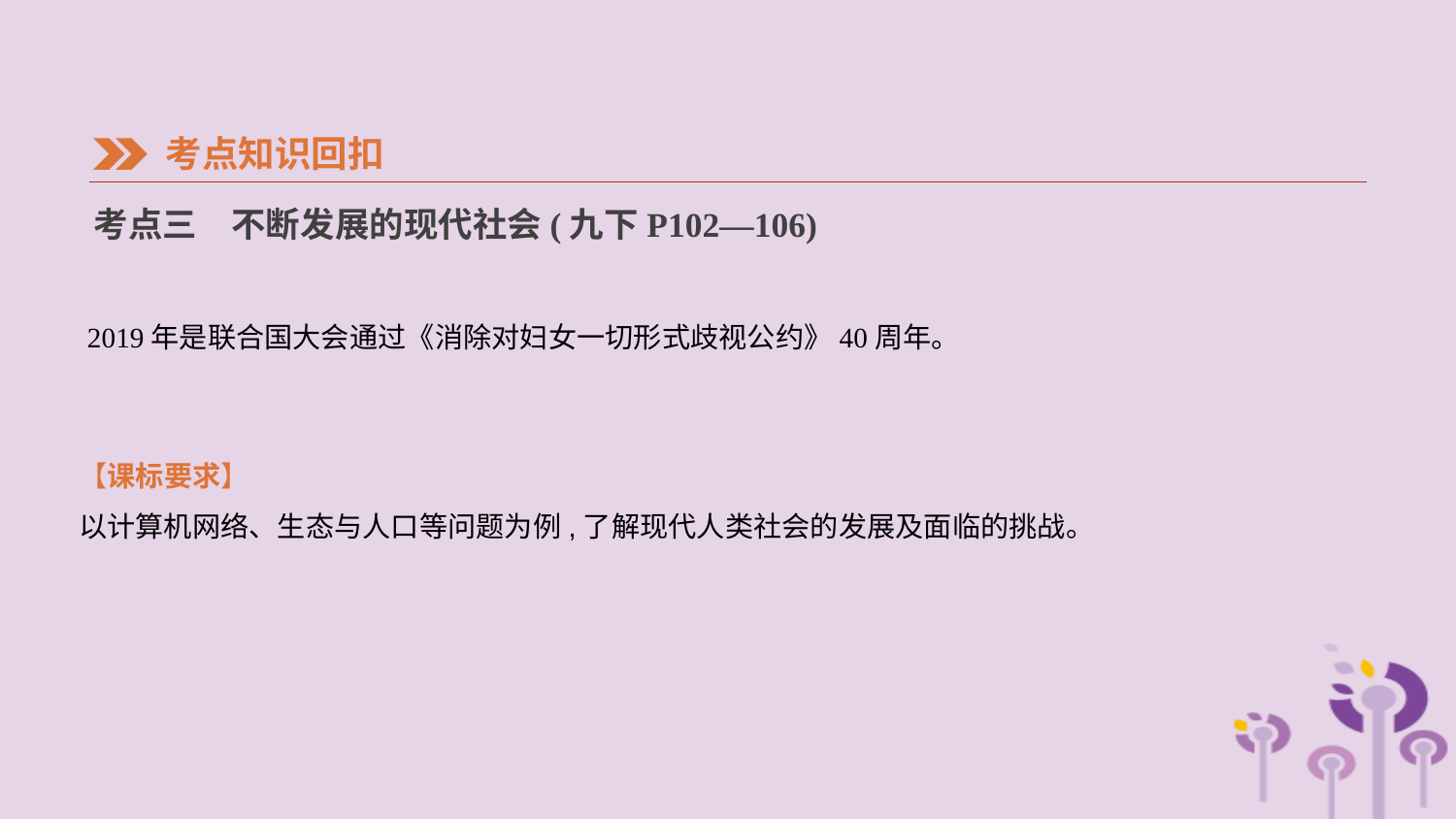

考点知识回扣

考点三　不断发展的现代社会(九下P102—106)
2019年是联合国大会通过《消除对妇女一切形式歧视公约》40周年。
【课标要求】
以计算机网络、生态与人口等问题为例,了解现代人类社会的发展及面临的挑战。